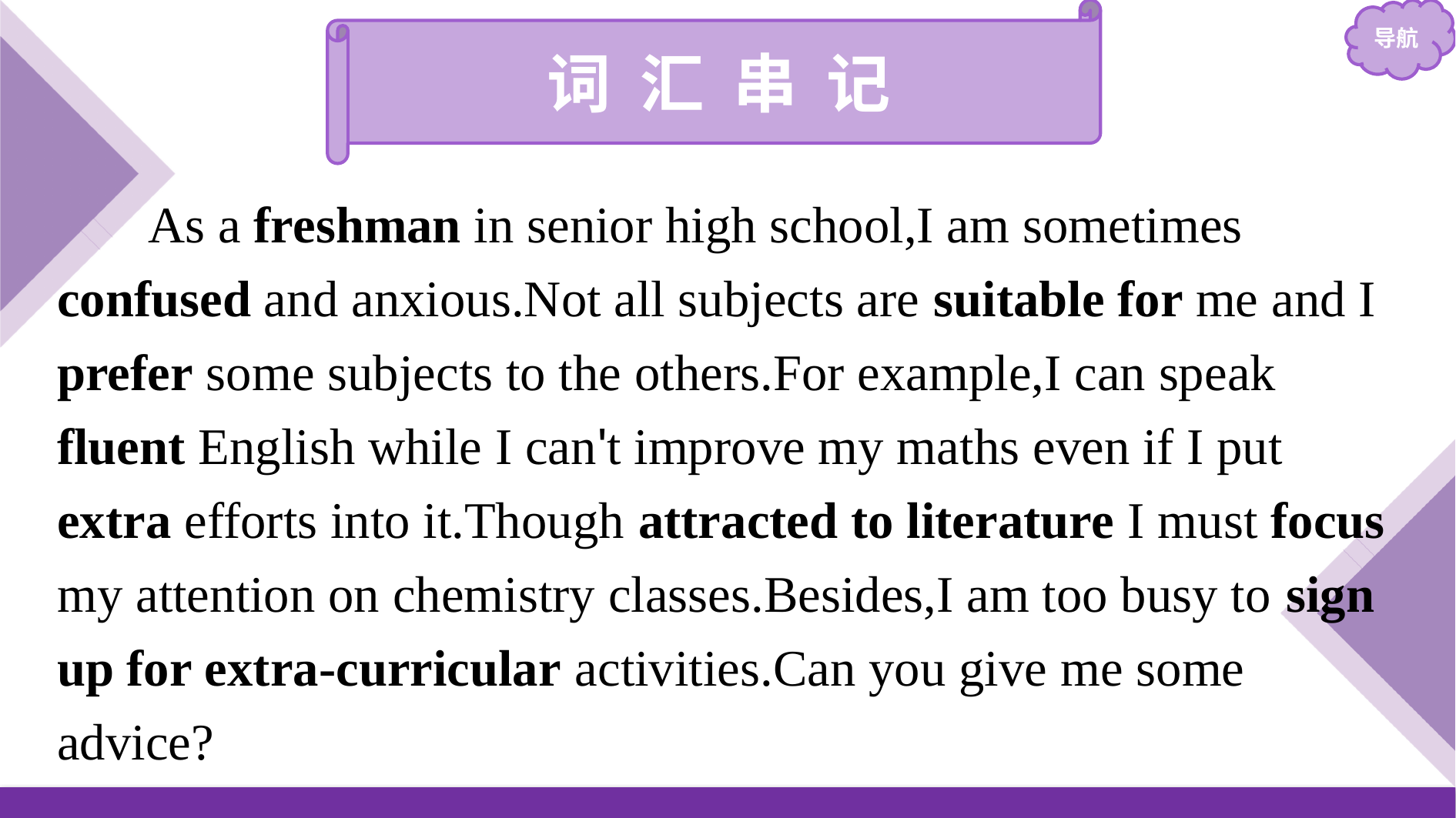

词  汇  串  记
As a freshman in senior high school,I am sometimes confused and anxious.Not all subjects are suitable for me and I prefer some subjects to the others.For example,I can speak fluent English while I can't improve my maths even if I put extra efforts into it.Though attracted to literature I must focus my attention on chemistry classes.Besides,I am too busy to sign up for extra-curricular activities.Can you give me some advice?